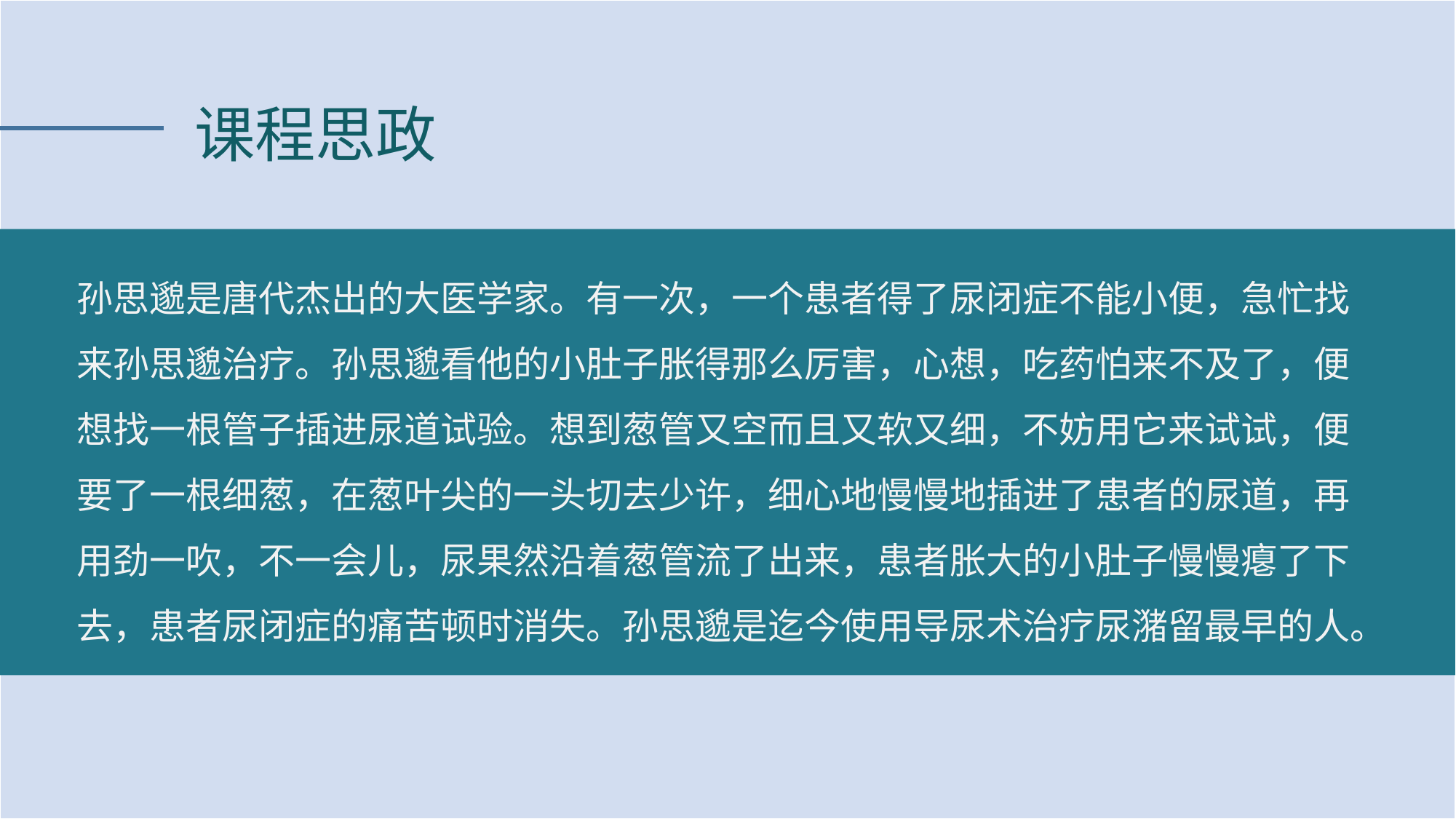

课程思政

孙思邈是唐代杰出的大医学家。有一次，一个患者得了尿闭症不能小便，急忙找来孙思邈治疗。孙思邈看他的小肚子胀得那么厉害，心想，吃药怕来不及了，便想找一根管子插进尿道试验。想到葱管又空而且又软又细，不妨用它来试试，便要了一根细葱，在葱叶尖的一头切去少许，细心地慢慢地插进了患者的尿道，再用劲一吹，不一会儿，尿果然沿着葱管流了出来，患者胀大的小肚子慢慢瘪了下去，患者尿闭症的痛苦顿时消失。孙思邈是迄今使用导尿术治疗尿潴留最早的人。